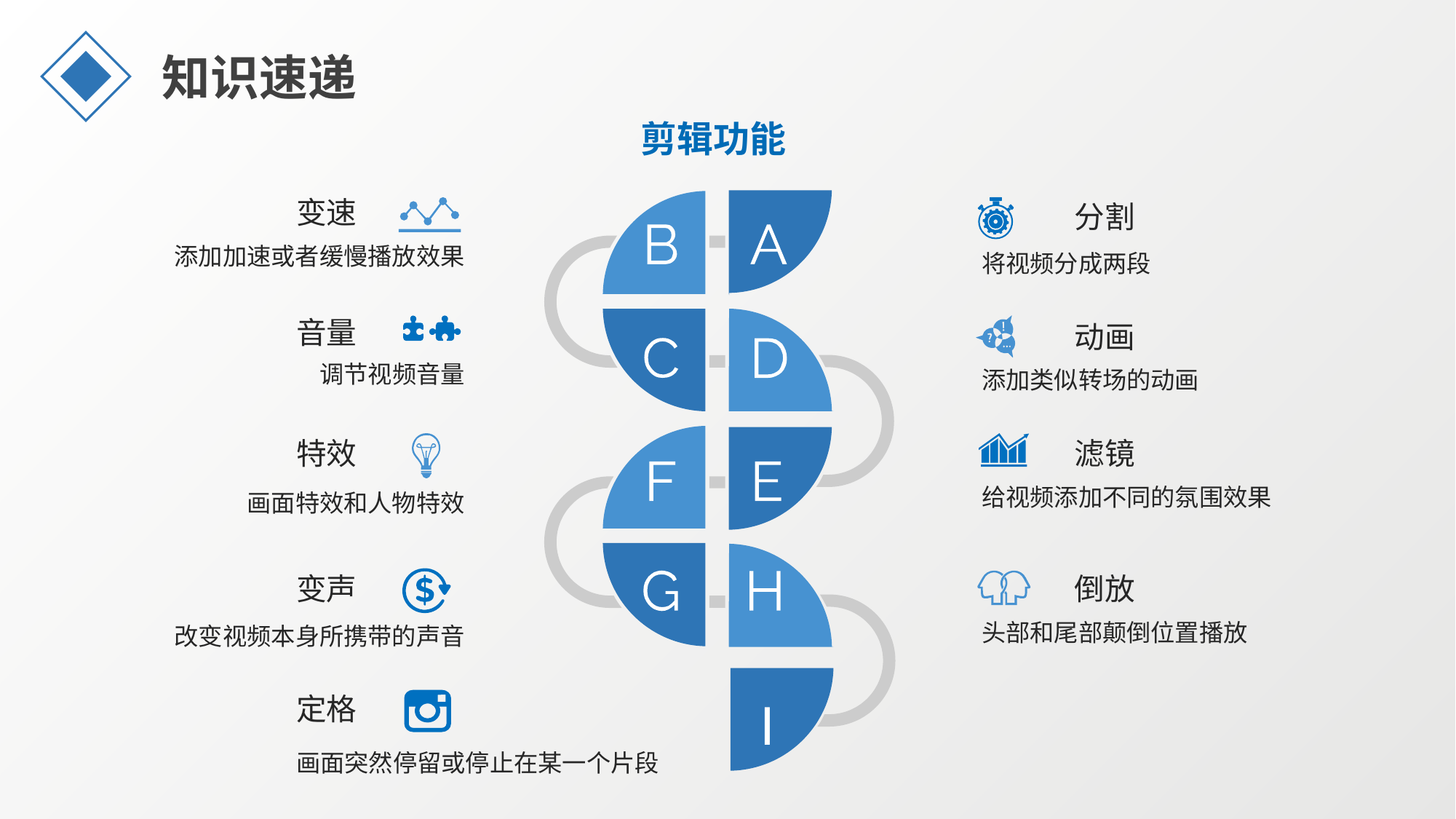

知识速递
剪辑功能
变速

分割

添加加速或者缓慢播放效果
将视频分成两段
音量
动画

调节视频音量
添加类似转场的动画
特效
滤镜

给视频添加不同的氛围效果
画面特效和人物特效
变声
倒放

头部和尾部颠倒位置播放
改变视频本身所携带的声音
I

定格

画面突然停留或停止在某一个片段